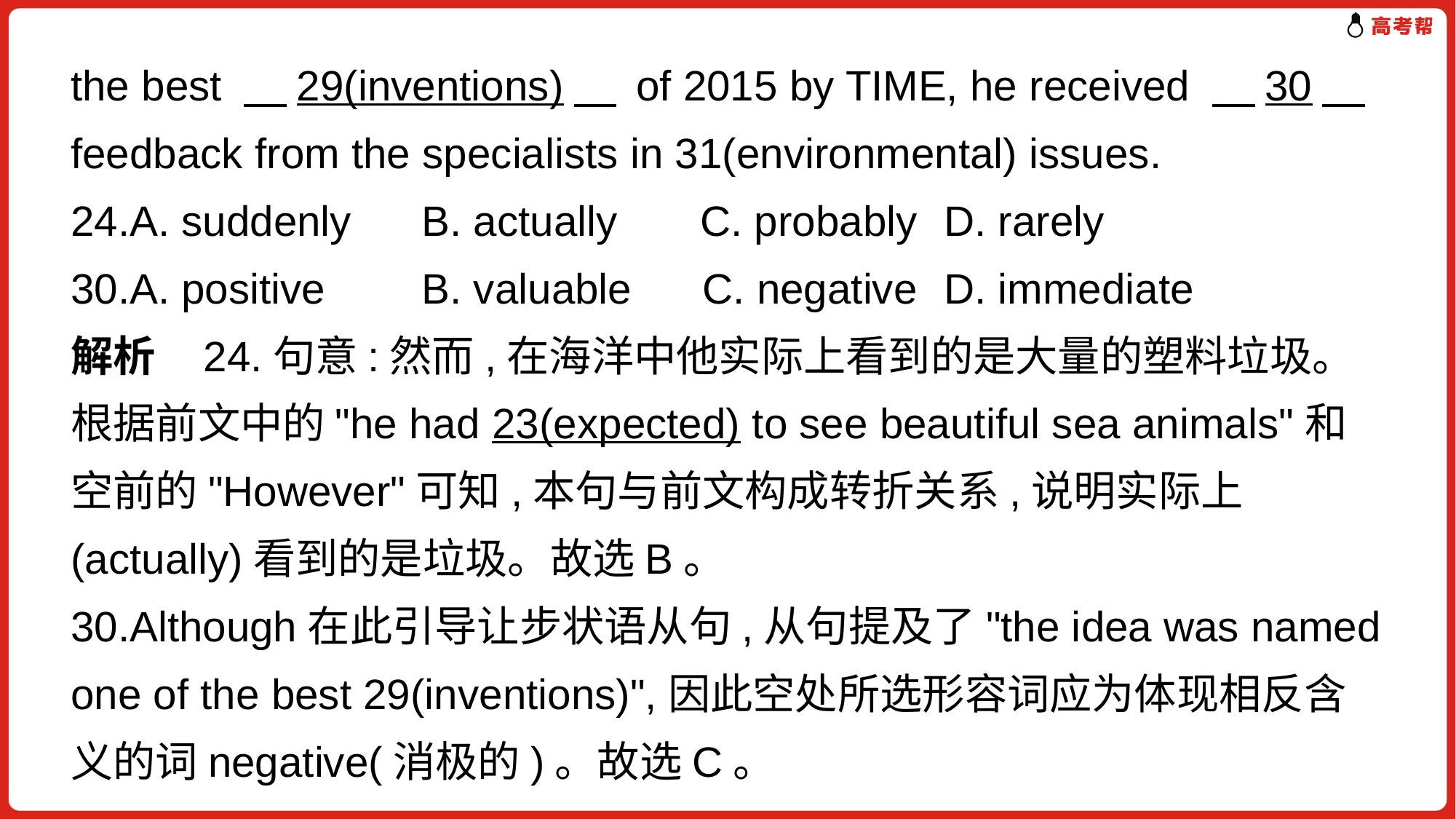

the best 　29(inventions)　 of 2015 by TIME, he received 　30　 feedback from the specialists in 31(environmental) issues.
24.A. suddenly 	  B. actually       C. probably 	D. rarely
30.A. positive 	  B. valuable      C. negative 	D. immediate
解析    24.句意:然而,在海洋中他实际上看到的是大量的塑料垃圾。根据前文中的"he had 23(expected) to see beautiful sea animals"和空前的"However"可知,本句与前文构成转折关系,说明实际上(actually)看到的是垃圾。故选B。
30.Although在此引导让步状语从句,从句提及了"the idea was named one of the best 29(inventions)",因此空处所选形容词应为体现相反含义的词negative(消极的)。故选C。